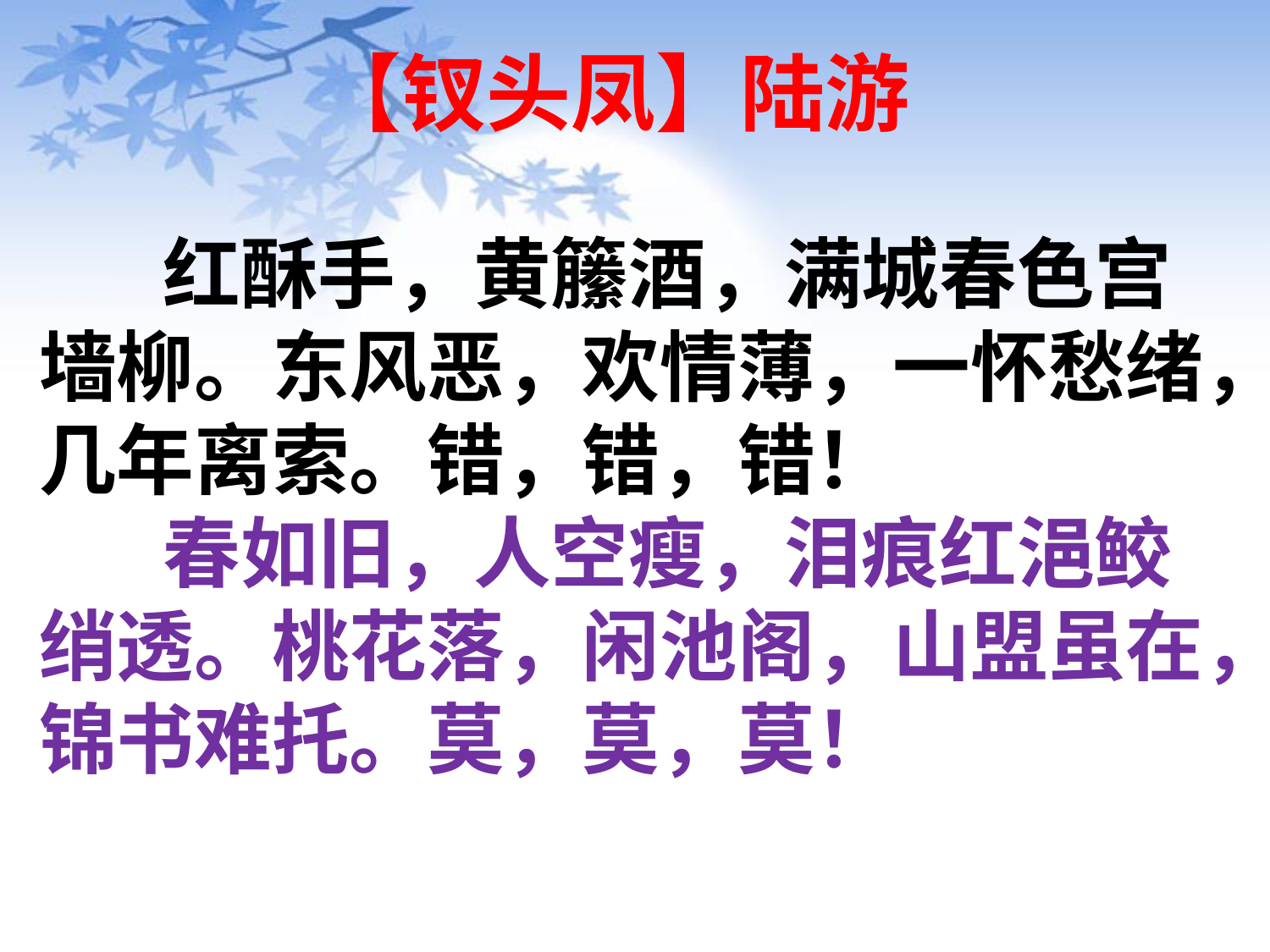

【钗头凤】陆游

      红酥手，黄籘酒，满城春色宫墙柳。东风恶，欢情薄，一怀愁绪，几年离索。错，错，错！
      春如旧，人空瘦，泪痕红浥鲛绡透。桃花落，闲池阁，山盟虽在，锦书难托。莫，莫，莫！